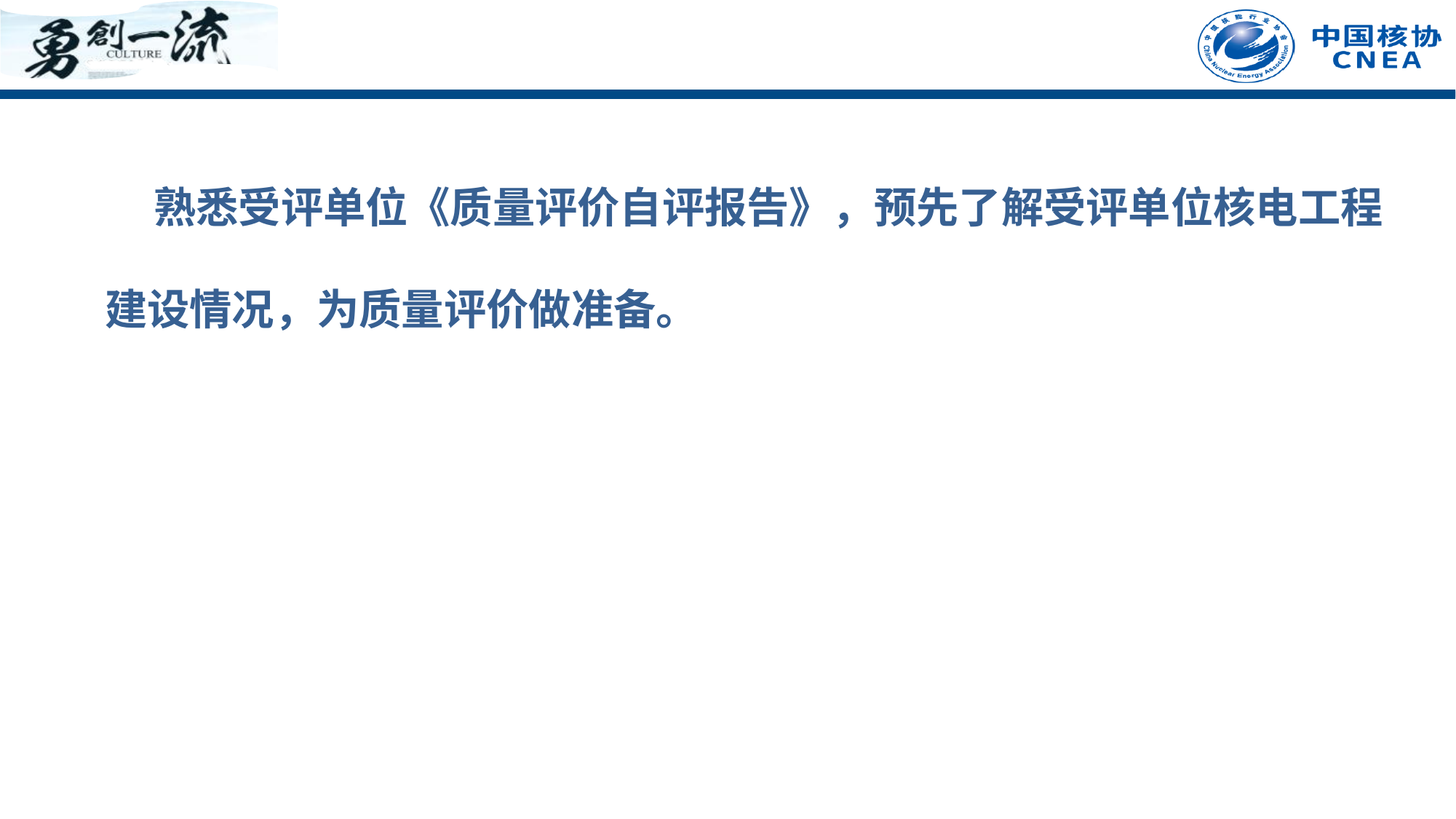

熟悉受评单位《质量评价自评报告》，预先了解受评单位核电工程建设情况，为质量评价做准备。